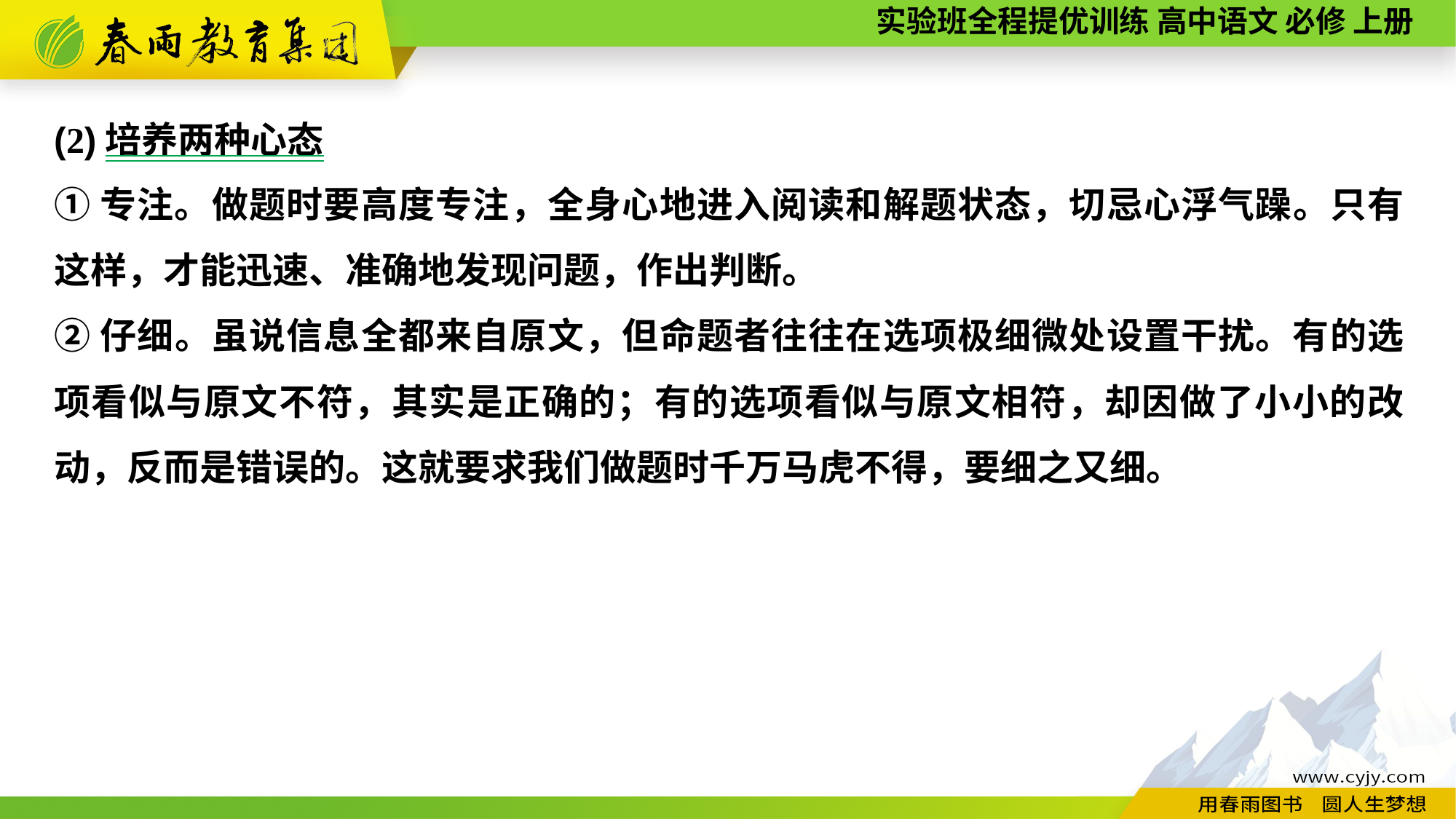

(2)培养两种心态
①专注。做题时要高度专注，全身心地进入阅读和解题状态，切忌心浮气躁。只有这样，才能迅速、准确地发现问题，作出判断。
②仔细。虽说信息全都来自原文，但命题者往往在选项极细微处设置干扰。有的选项看似与原文不符，其实是正确的；有的选项看似与原文相符，却因做了小小的改动，反而是错误的。这就要求我们做题时千万马虎不得，要细之又细。